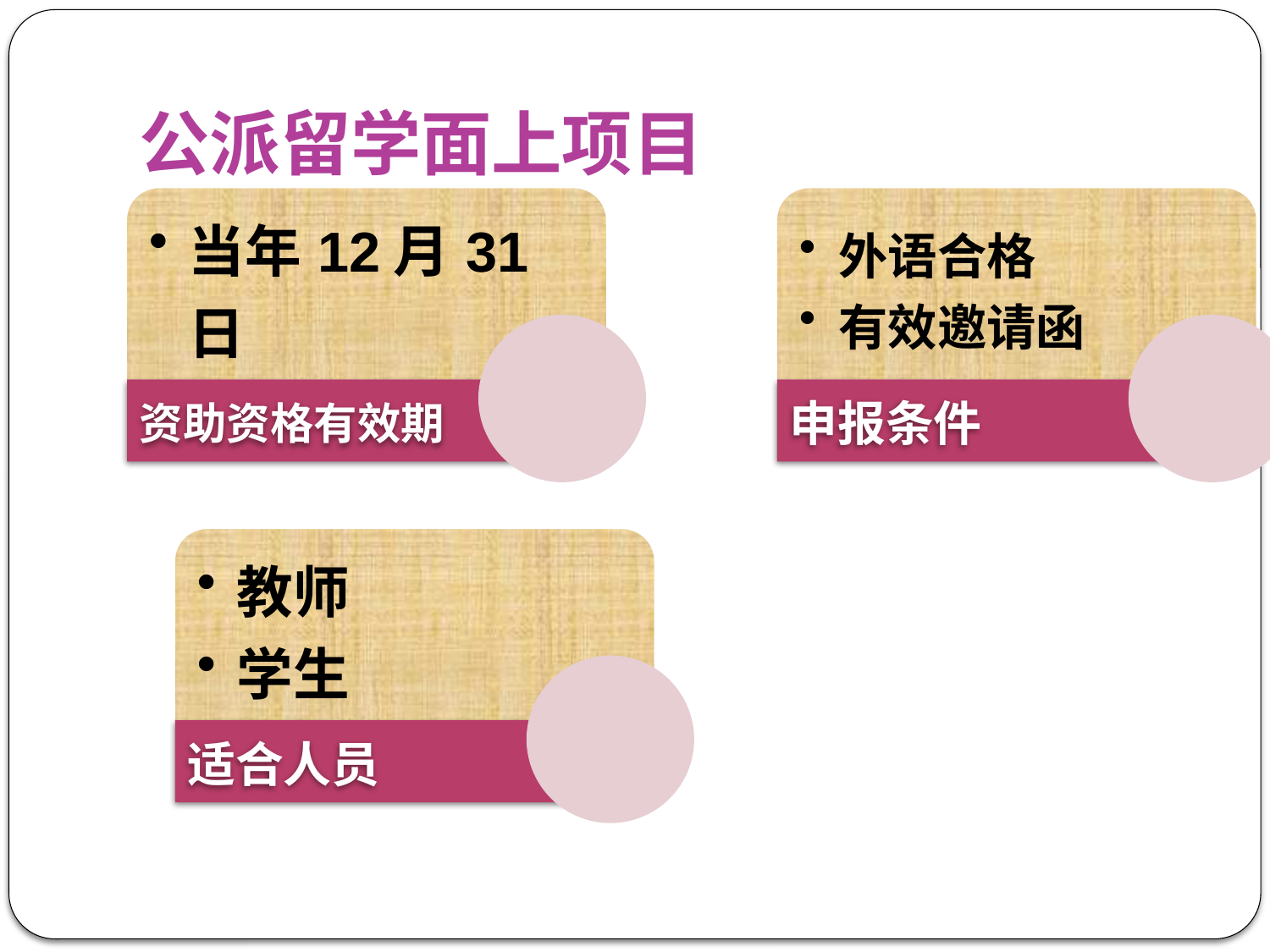

# 公派留学面上项目
资助资格有效期
申报条件
适合人员
当年12月31日
外语合格
有效邀请函
教师
学生